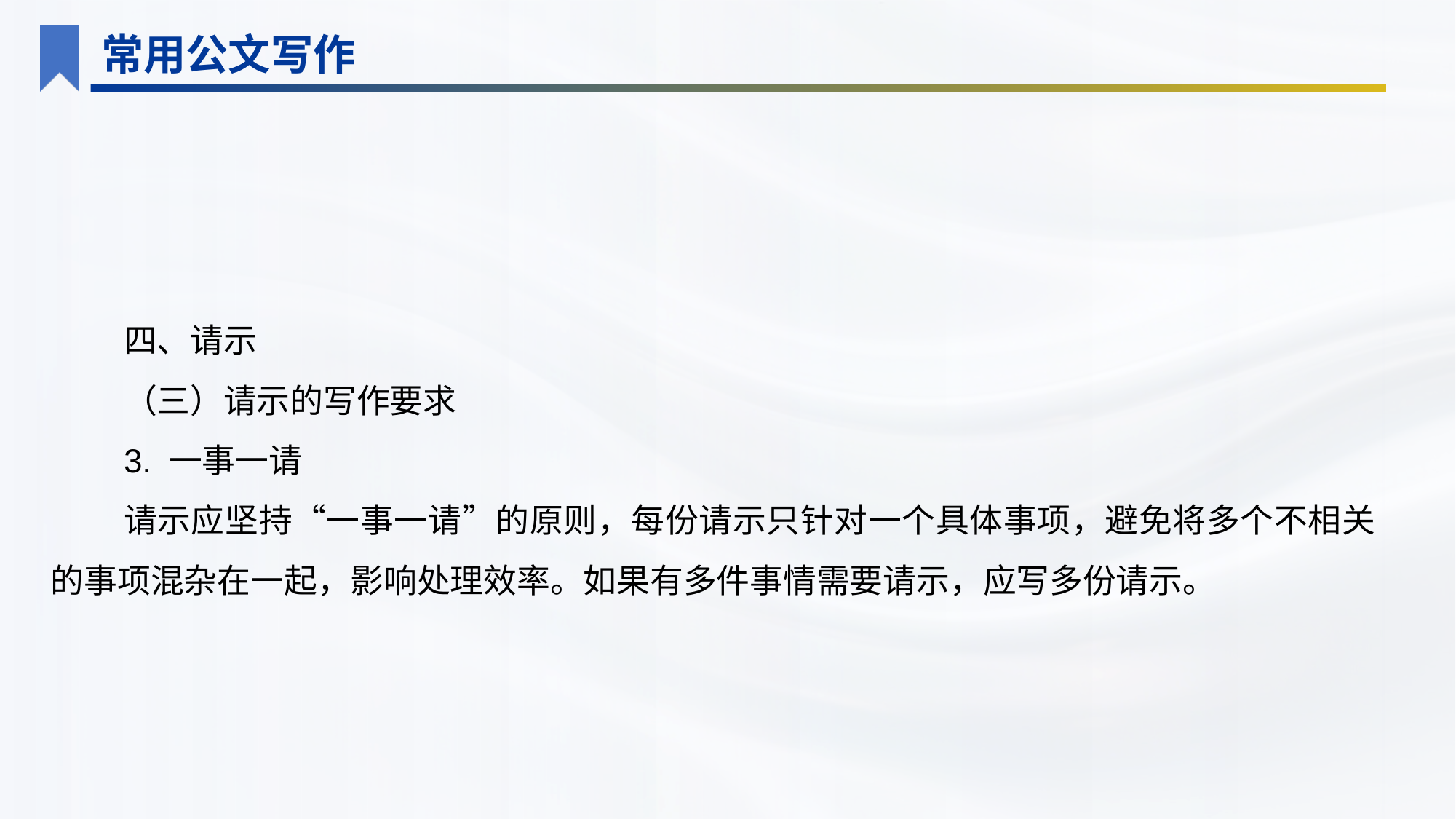

常用公文写作
四、请示
（三）请示的写作要求
3. 一事一请
请示应坚持“一事一请”的原则，每份请示只针对一个具体事项，避免将多个不相关的事项混杂在一起，影响处理效率。如果有多件事情需要请示，应写多份请示。